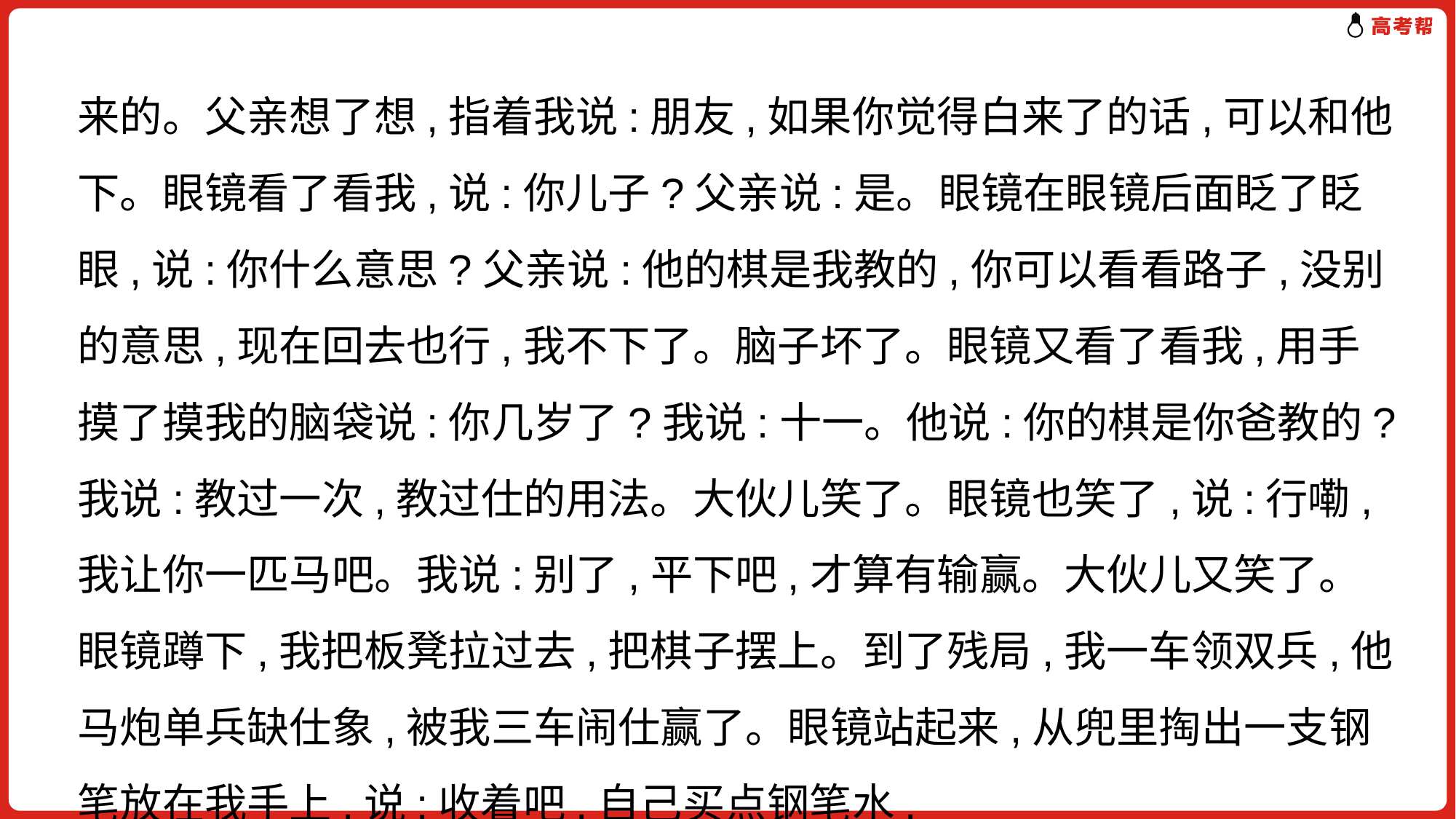

来的。父亲想了想,指着我说:朋友,如果你觉得白来了的话,可以和他下。眼镜看了看我,说:你儿子?父亲说:是。眼镜在眼镜后面眨了眨眼,说:你什么意思?父亲说:他的棋是我教的,你可以看看路子,没别的意思,现在回去也行,我不下了。脑子坏了。眼镜又看了看我,用手摸了摸我的脑袋说:你几岁了?我说:十一。他说:你的棋是你爸教的?我说:教过一次,教过仕的用法。大伙儿笑了。眼镜也笑了,说:行嘞,我让你一匹马吧。我说:别了,平下吧,才算有输赢。大伙儿又笑了。眼镜蹲下,我把板凳拉过去,把棋子摆上。到了残局,我一车领双兵,他马炮单兵缺仕象,被我三车闹仕赢了。眼镜站起来,从兜里掏出一支钢笔放在我手上,说:收着吧,自己买点钢笔水,